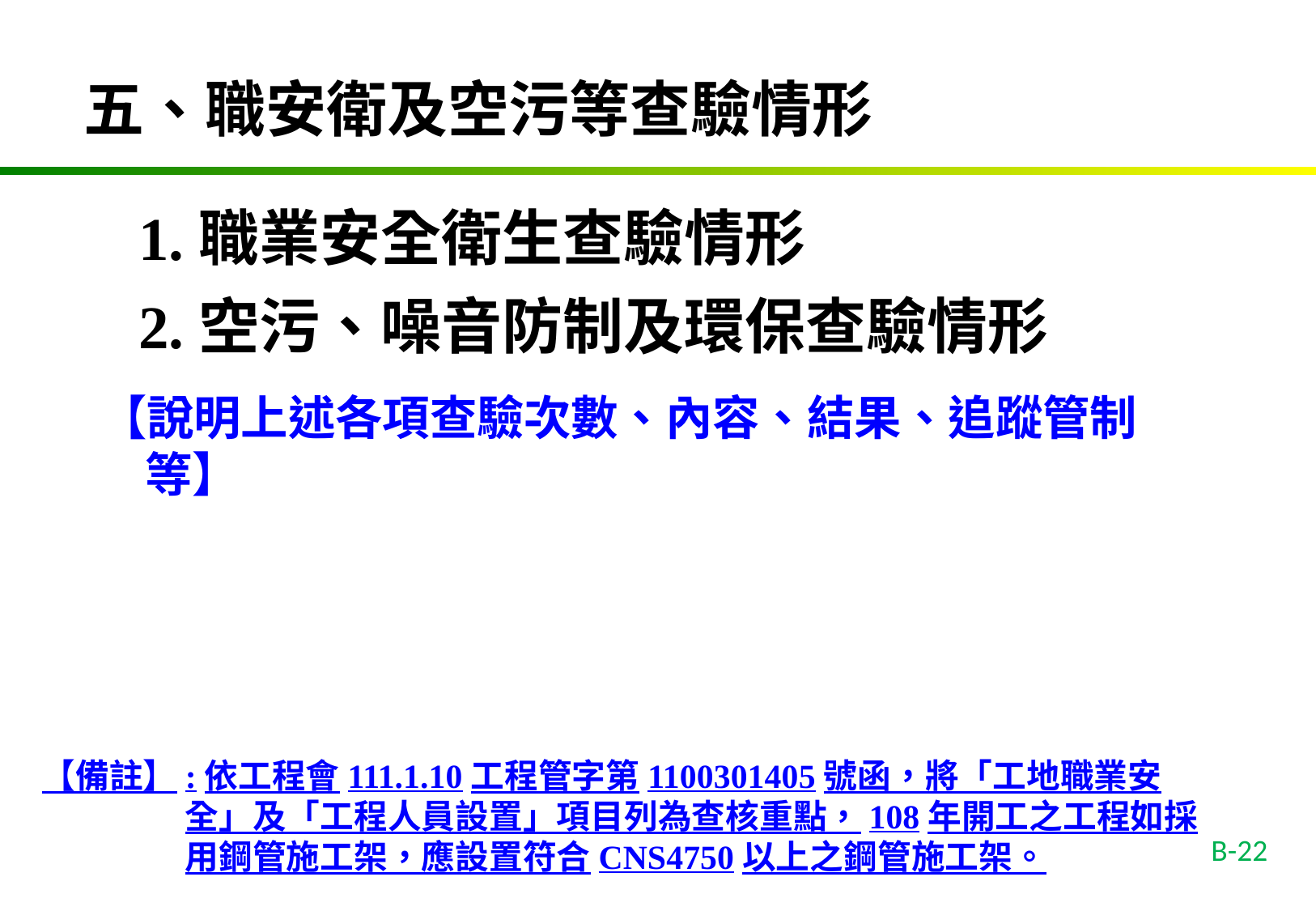

五、職安衛及空污等查驗情形

1.職業安全衛生查驗情形
2.空污、噪音防制及環保查驗情形

【說明上述各項查驗次數、內容、結果、追蹤管制等】
【備註】:依工程會111.1.10工程管字第1100301405號函，將「工地職業安全」及「工程人員設置」項目列為查核重點，108年開工之工程如採用鋼管施工架，應設置符合CNS4750以上之鋼管施工架。
B-22